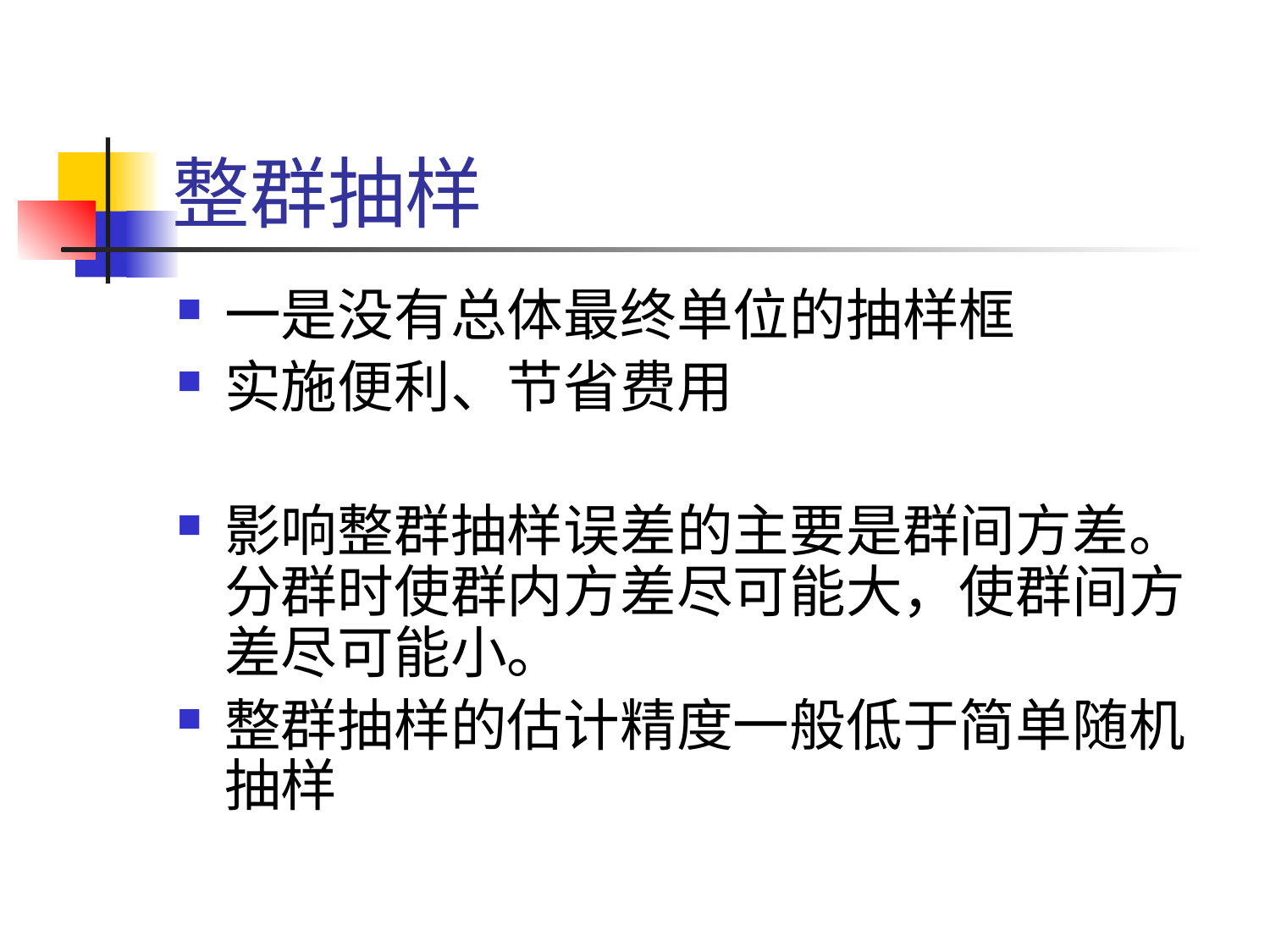

# 整群抽样
一是没有总体最终单位的抽样框
实施便利、节省费用

影响整群抽样误差的主要是群间方差。分群时使群内方差尽可能大，使群间方差尽可能小。
整群抽样的估计精度一般低于简单随机抽样